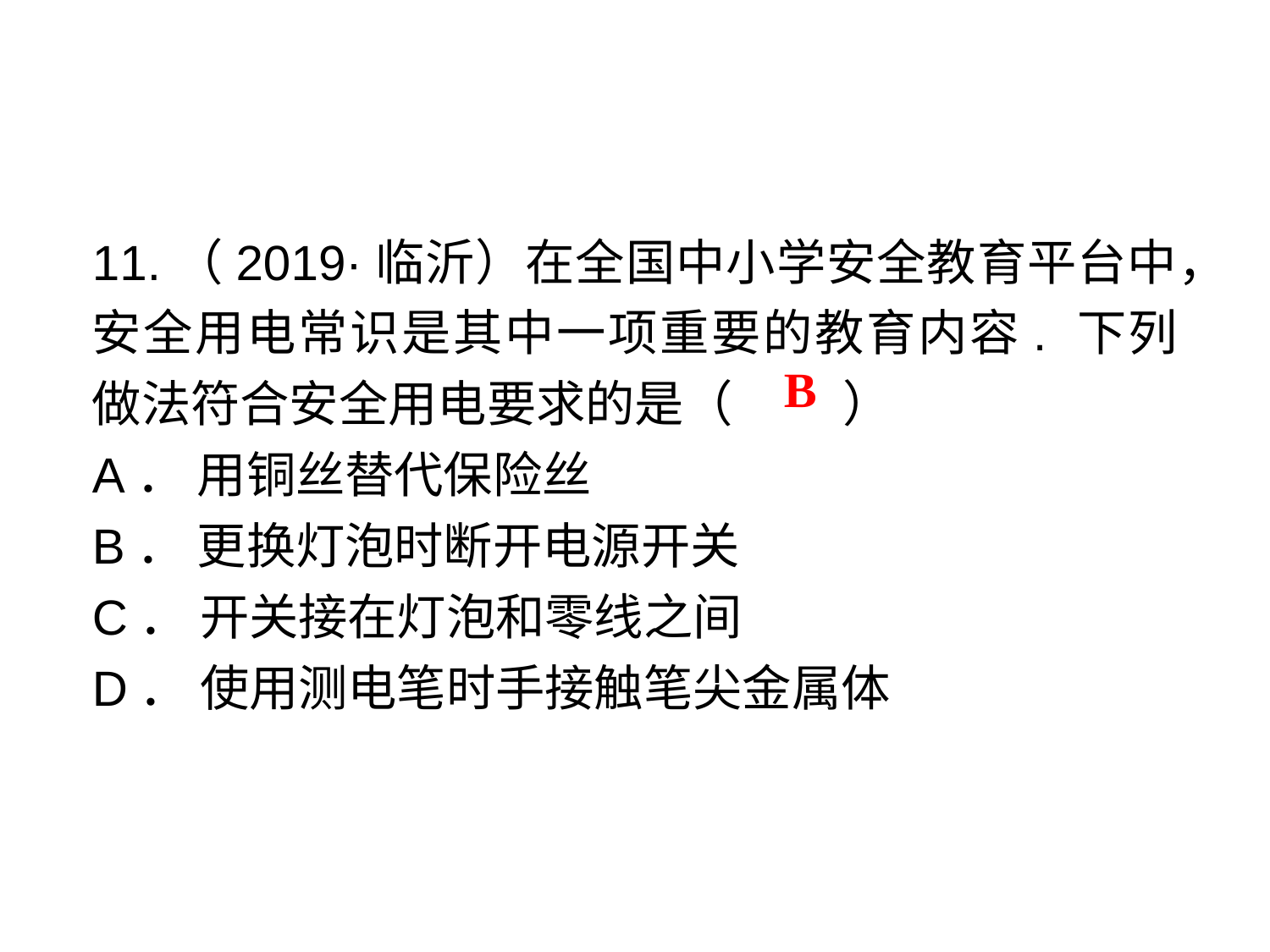

11.（2019·临沂）在全国中小学安全教育平台中，安全用电常识是其中一项重要的教育内容. 下列做法符合安全用电要求的是（　 　）
A． 用铜丝替代保险丝
B． 更换灯泡时断开电源开关
C． 开关接在灯泡和零线之间
D． 使用测电笔时手接触笔尖金属体
B